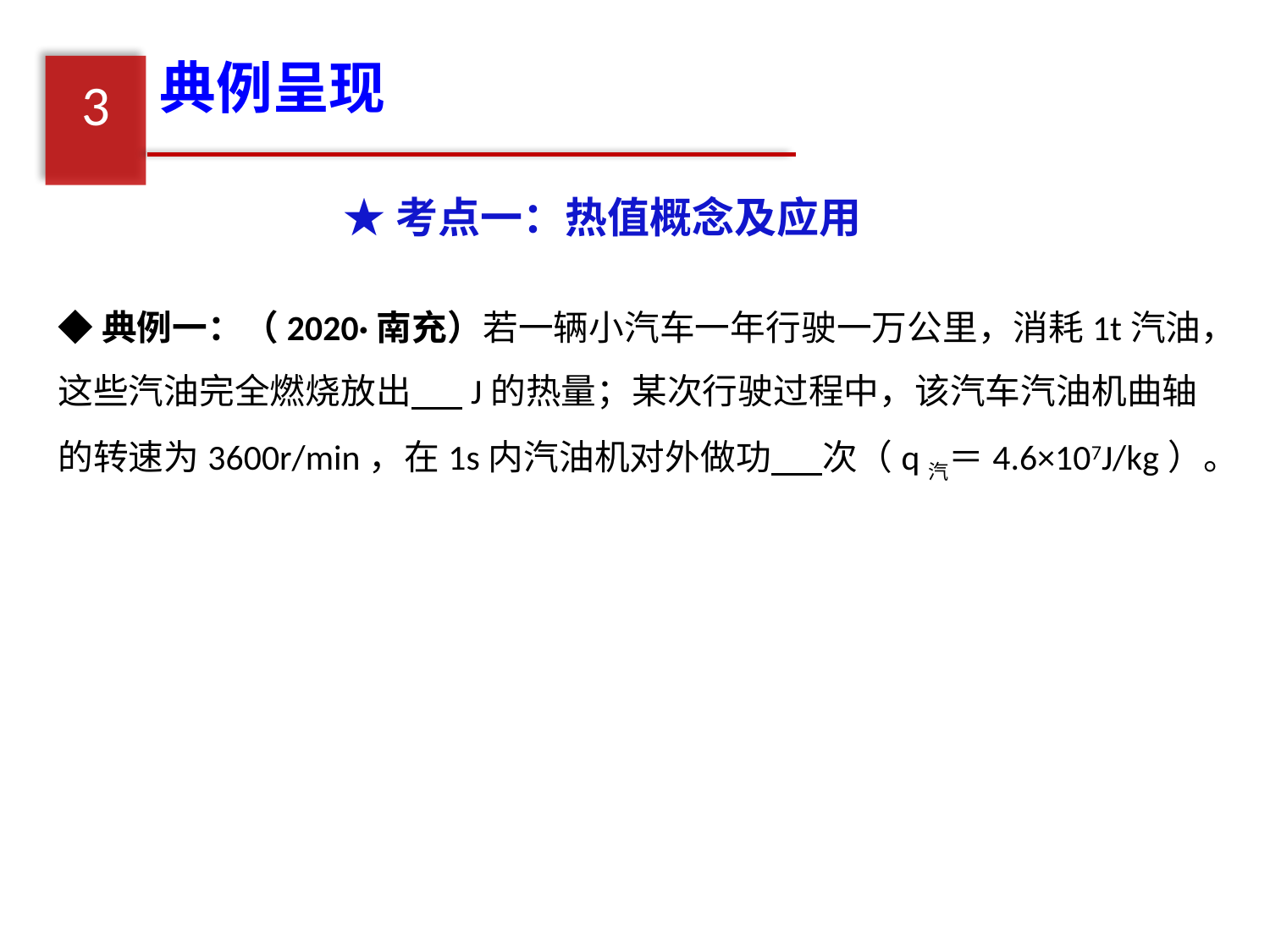

典例呈现

3
★考点一：热值概念及应用
◆典例一：（2020·南充）若一辆小汽车一年行驶一万公里，消耗1t汽油，这些汽油完全燃烧放出　  J的热量；某次行驶过程中，该汽车汽油机曲轴的转速为3600r/min，在1s内汽油机对外做功　  次（q汽＝4.6×107J/kg）。